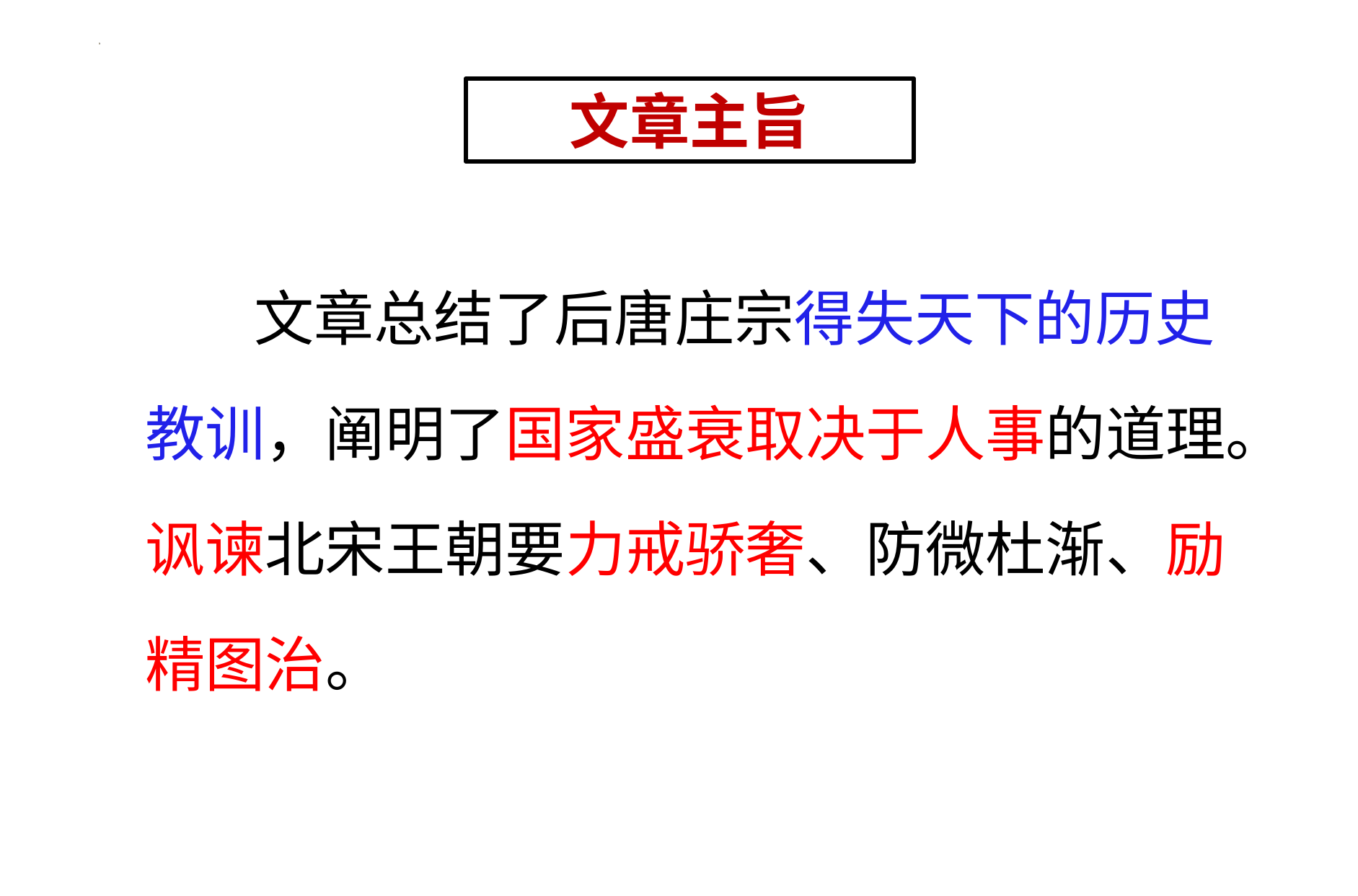

文章主旨
       文章总结了后唐庄宗得失天下的历史教训，阐明了国家盛衰取决于人事的道理。讽谏北宋王朝要力戒骄奢、防微杜渐、励精图治。